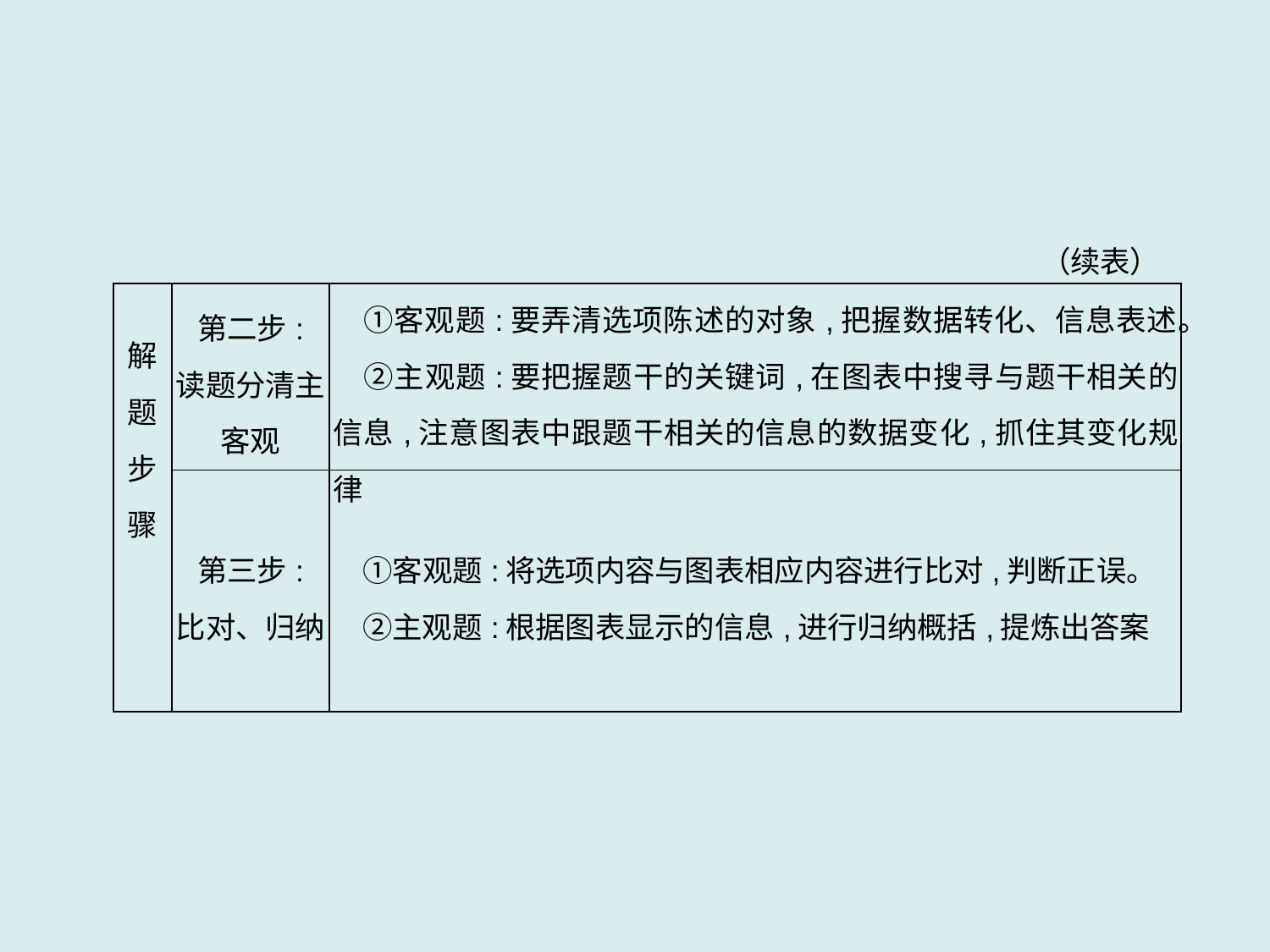

（续表）
| 解题 步骤 | 第二步: 读题分清主客观 | ①客观题:要弄清选项陈述的对象,把握数据转化、信息表述。 　②主观题:要把握题干的关键词,在图表中搜寻与题干相关的信息,注意图表中跟题干相关的信息的数据变化,抓住其变化规律 |
| --- | --- | --- |
|  | 第三步: 比对、归纳 | ①客观题:将选项内容与图表相应内容进行比对,判断正误。 　②主观题:根据图表显示的信息,进行归纳概括,提炼出答案 |